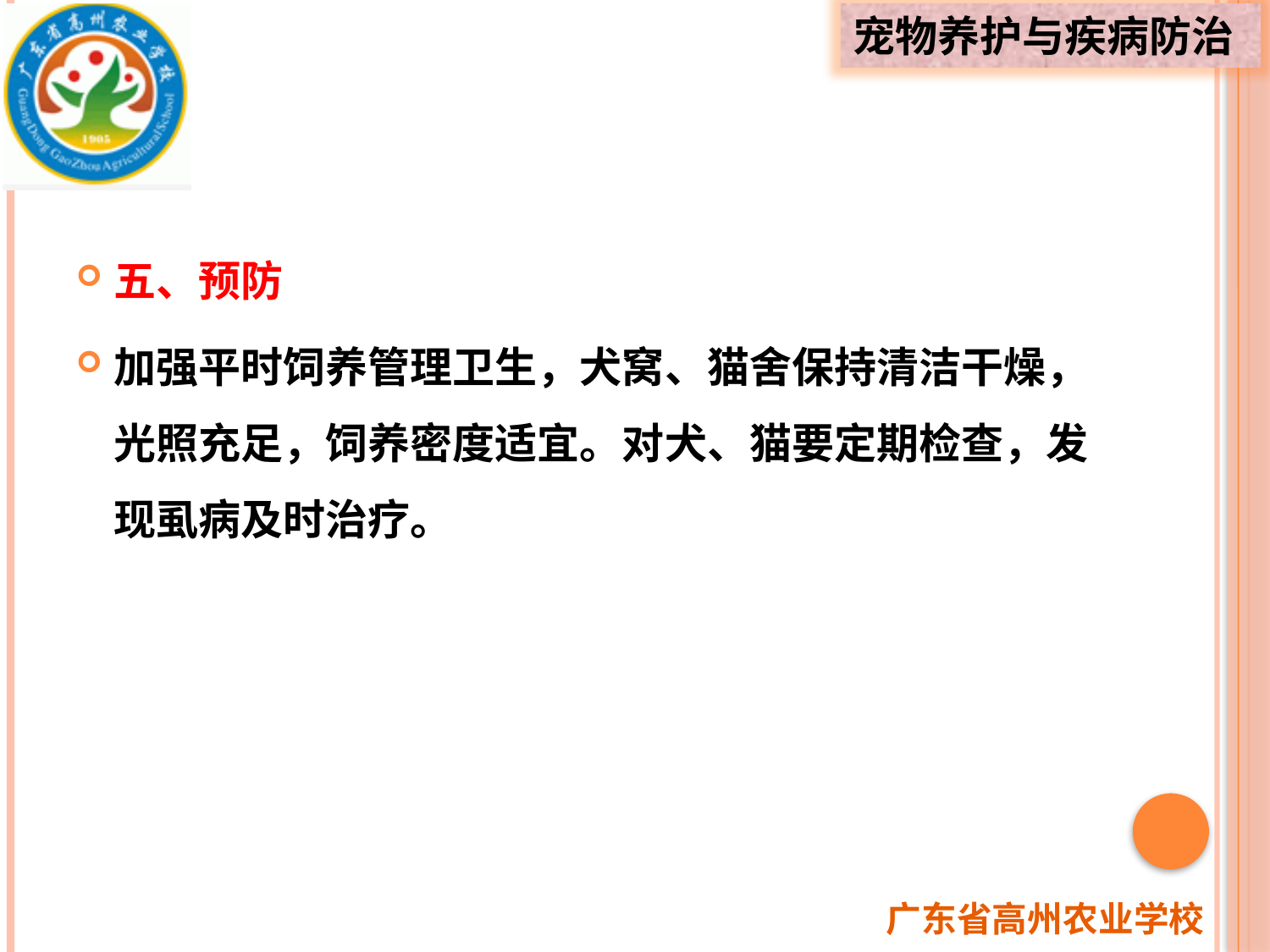

五、预防
加强平时饲养管理卫生，犬窝、猫舍保持清洁干燥，光照充足，饲养密度适宜。对犬、猫要定期检查，发现虱病及时治疗。